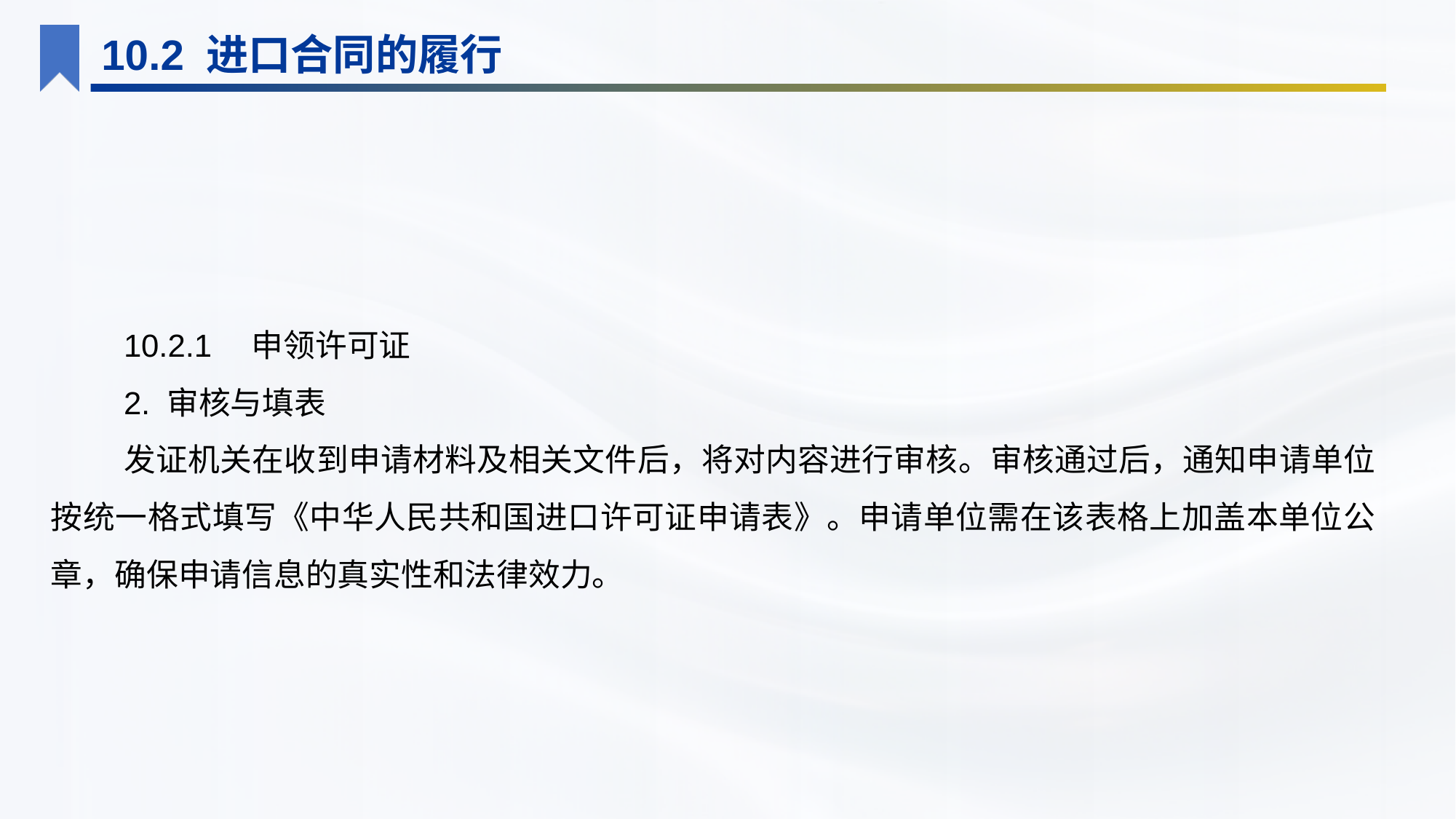

10.2 进口合同的履行
10.2.1　申领许可证
2. 审核与填表
发证机关在收到申请材料及相关文件后，将对内容进行审核。审核通过后，通知申请单位按统一格式填写《中华人民共和国进口许可证申请表》。申请单位需在该表格上加盖本单位公章，确保申请信息的真实性和法律效力。